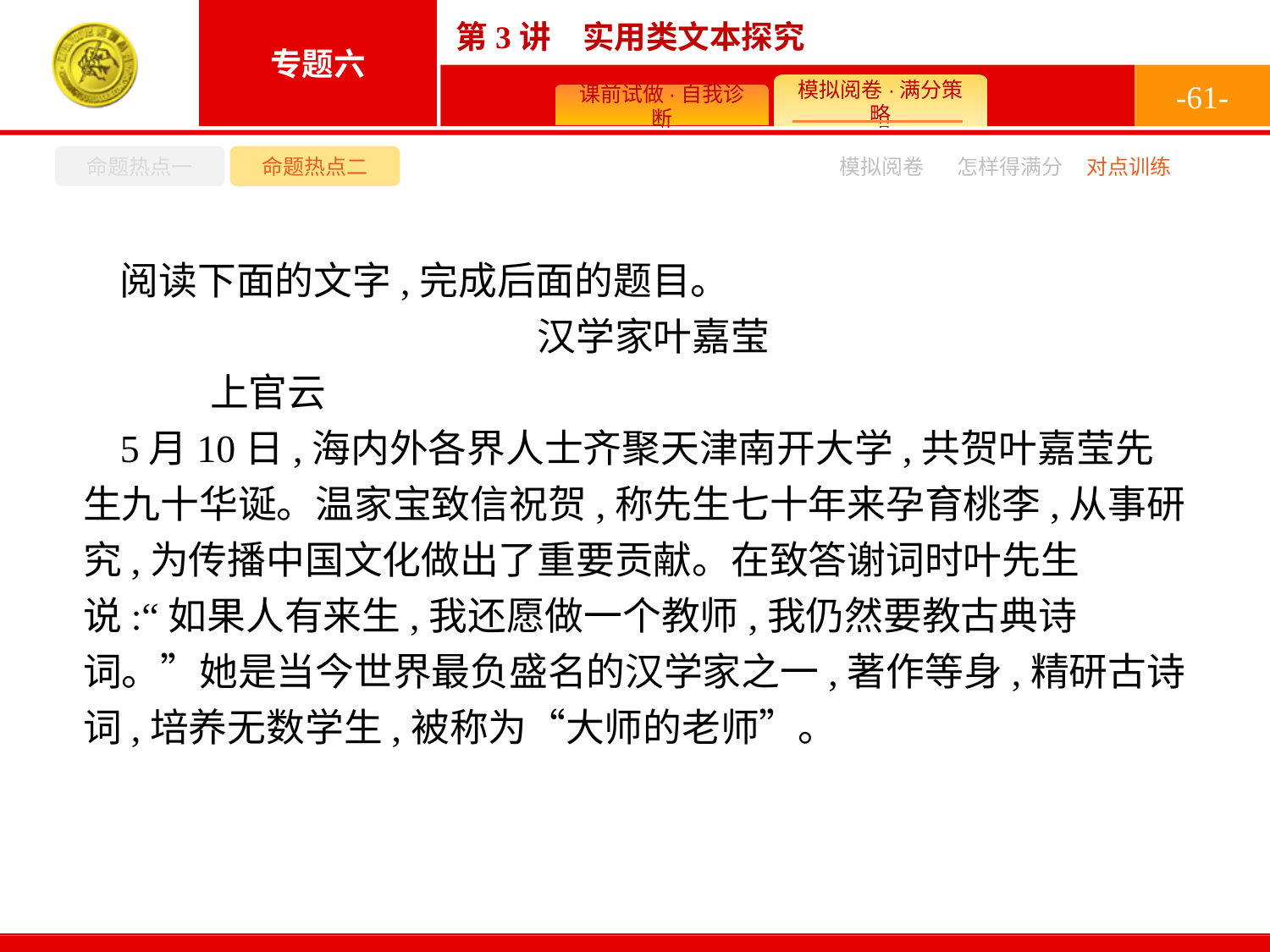

-61-
命题热点一
命题热点二
怎样得满分
模拟阅卷
对点训练
阅读下面的文字,完成后面的题目。
汉学家叶嘉莹
	上官云
5月10日,海内外各界人士齐聚天津南开大学,共贺叶嘉莹先生九十华诞。温家宝致信祝贺,称先生七十年来孕育桃李,从事研究,为传播中国文化做出了重要贡献。在致答谢词时叶先生说:“如果人有来生,我还愿做一个教师,我仍然要教古典诗词。”她是当今世界最负盛名的汉学家之一,著作等身,精研古诗词,培养无数学生,被称为“大师的老师”。